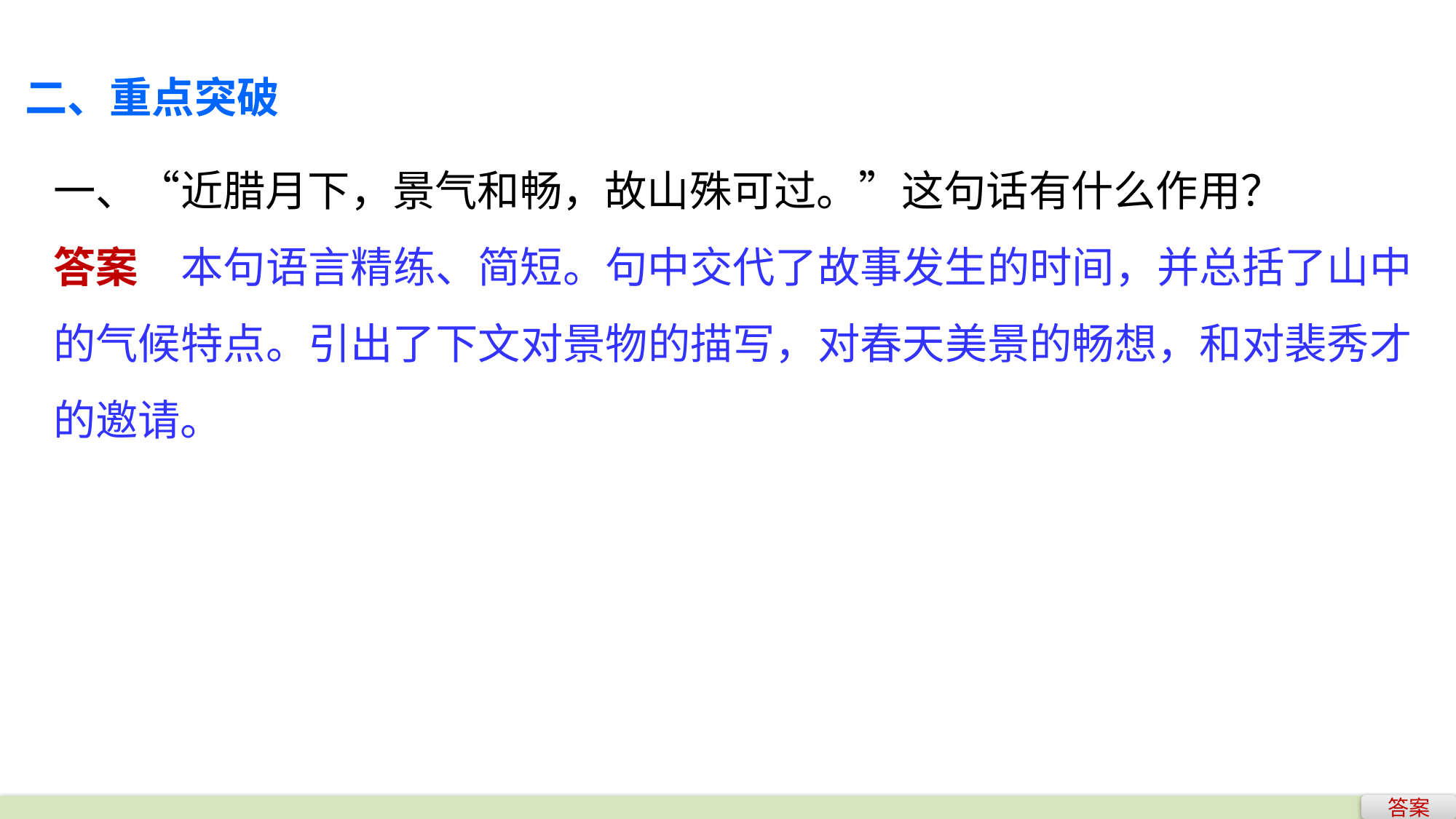

二、重点突破
一、“近腊月下，景气和畅，故山殊可过。”这句话有什么作用？
答案　本句语言精练、简短。句中交代了故事发生的时间，并总括了山中的气候特点。引出了下文对景物的描写，对春天美景的畅想，和对裴秀才的邀请。
答案